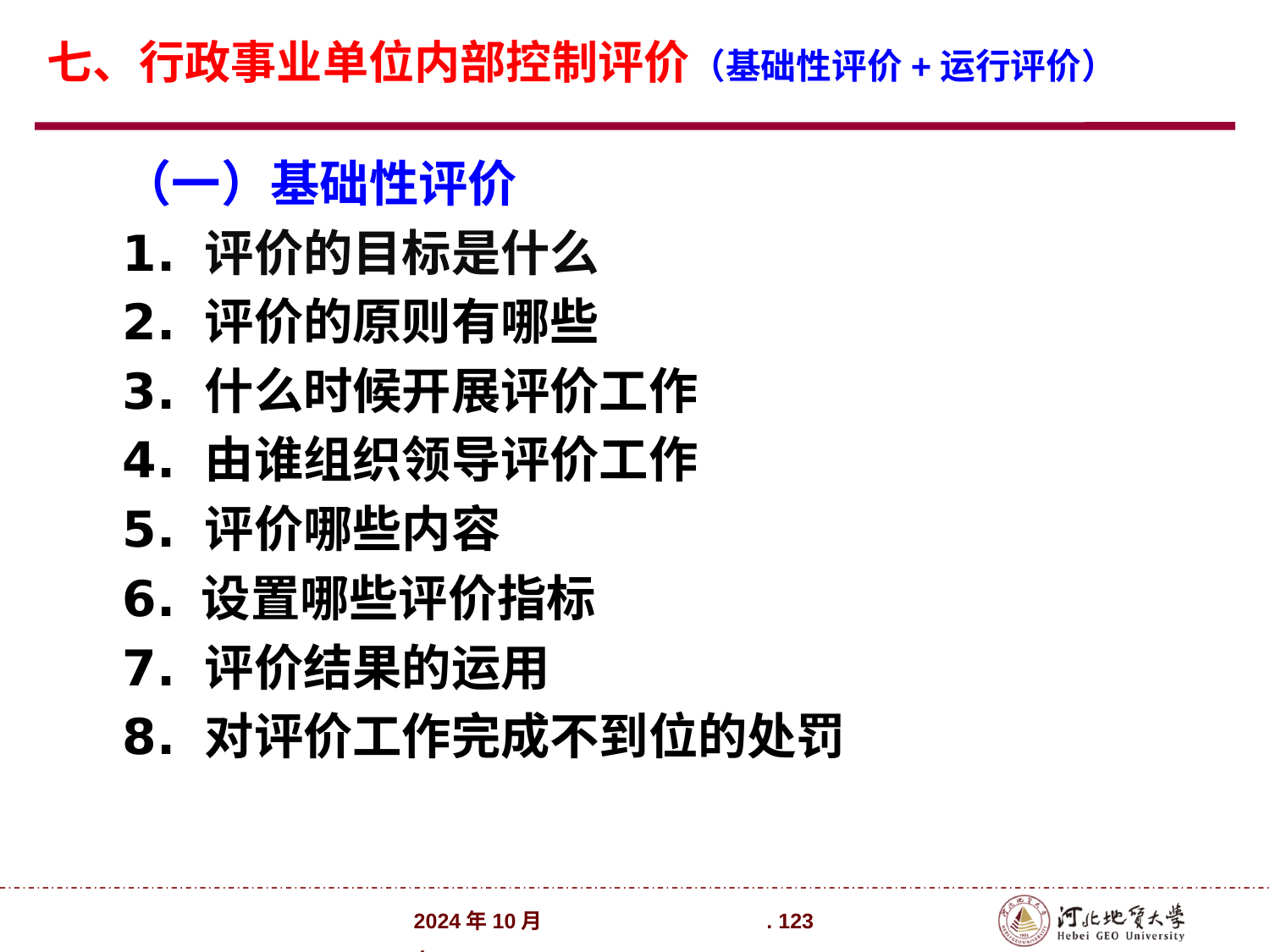

七、行政事业单位内部控制评价（基础性评价+运行评价）
（一）基础性评价
1. 评价的目标是什么
2. 评价的原则有哪些
3. 什么时候开展评价工作
4. 由谁组织领导评价工作
5. 评价哪些内容
6. 设置哪些评价指标
7. 评价结果的运用
8. 对评价工作完成不到位的处罚

2024年10月                                             . 123 .